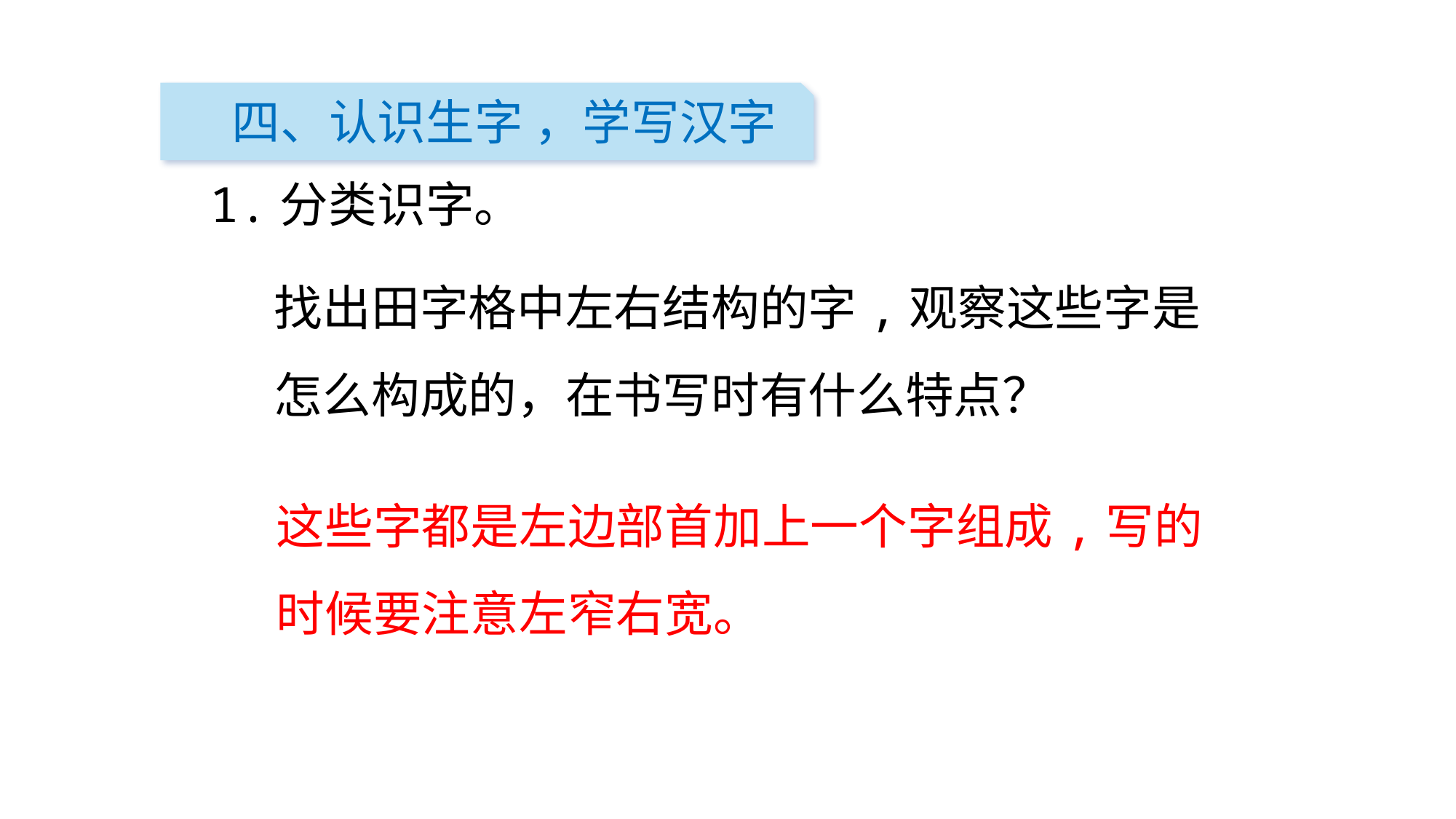

四、认识生字 ，学写汉字
 1.分类识字。
找出田字格中左右结构的字,观察这些字是怎么构成的，在书写时有什么特点？
这些字都是左边部首加上一个字组成,写的时候要注意左窄右宽。